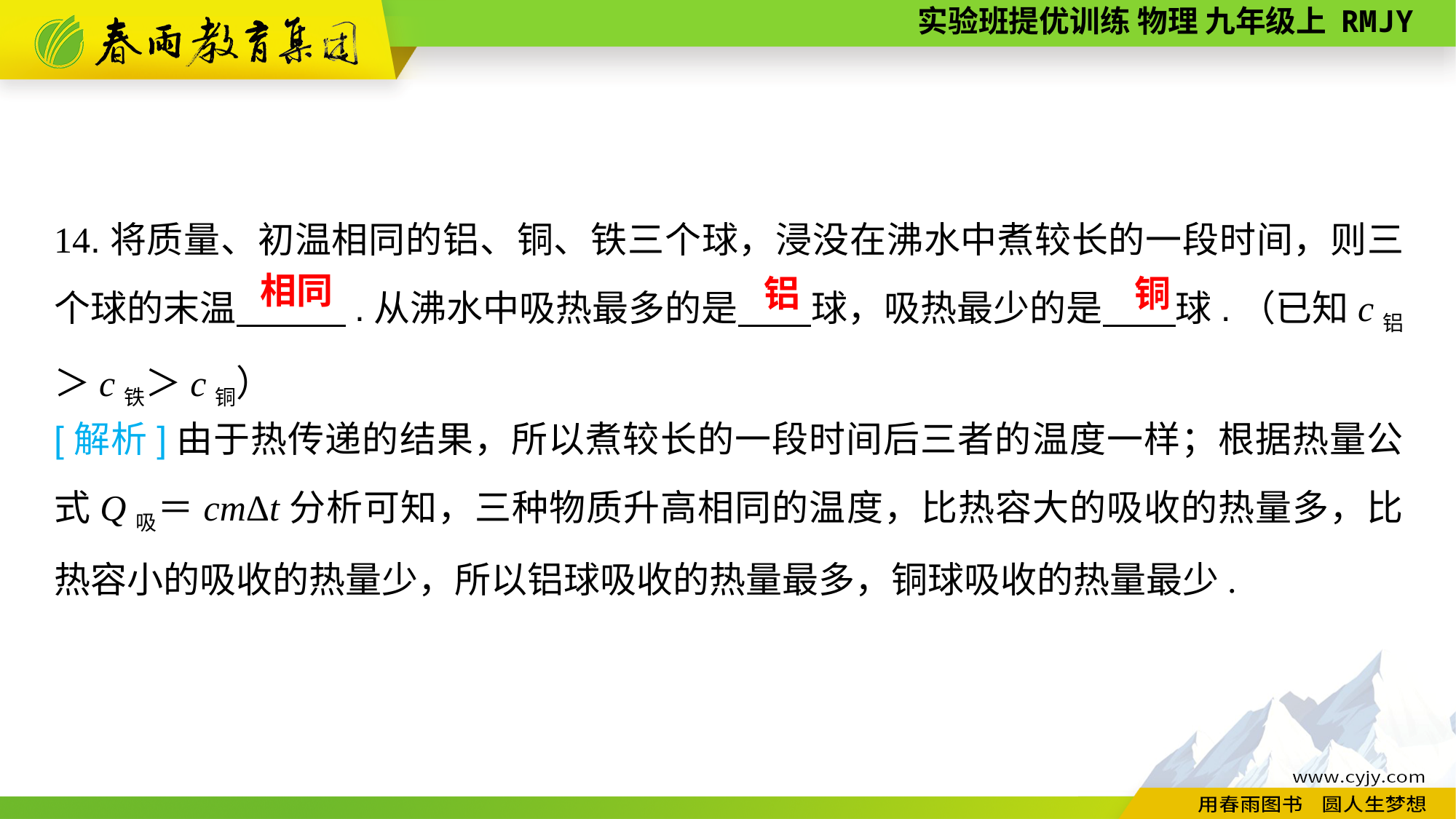

14.将质量、初温相同的铝、铜、铁三个球，浸没在沸水中煮较长的一段时间，则三个球的末温　　　.从沸水中吸热最多的是　　球，吸热最少的是　　球.（已知c铝＞c铁＞c铜）
相同
铝
铜
[解析]由于热传递的结果，所以煮较长的一段时间后三者的温度一样；根据热量公式Q吸＝cmΔt分析可知，三种物质升高相同的温度，比热容大的吸收的热量多，比热容小的吸收的热量少，所以铝球吸收的热量最多，铜球吸收的热量最少.